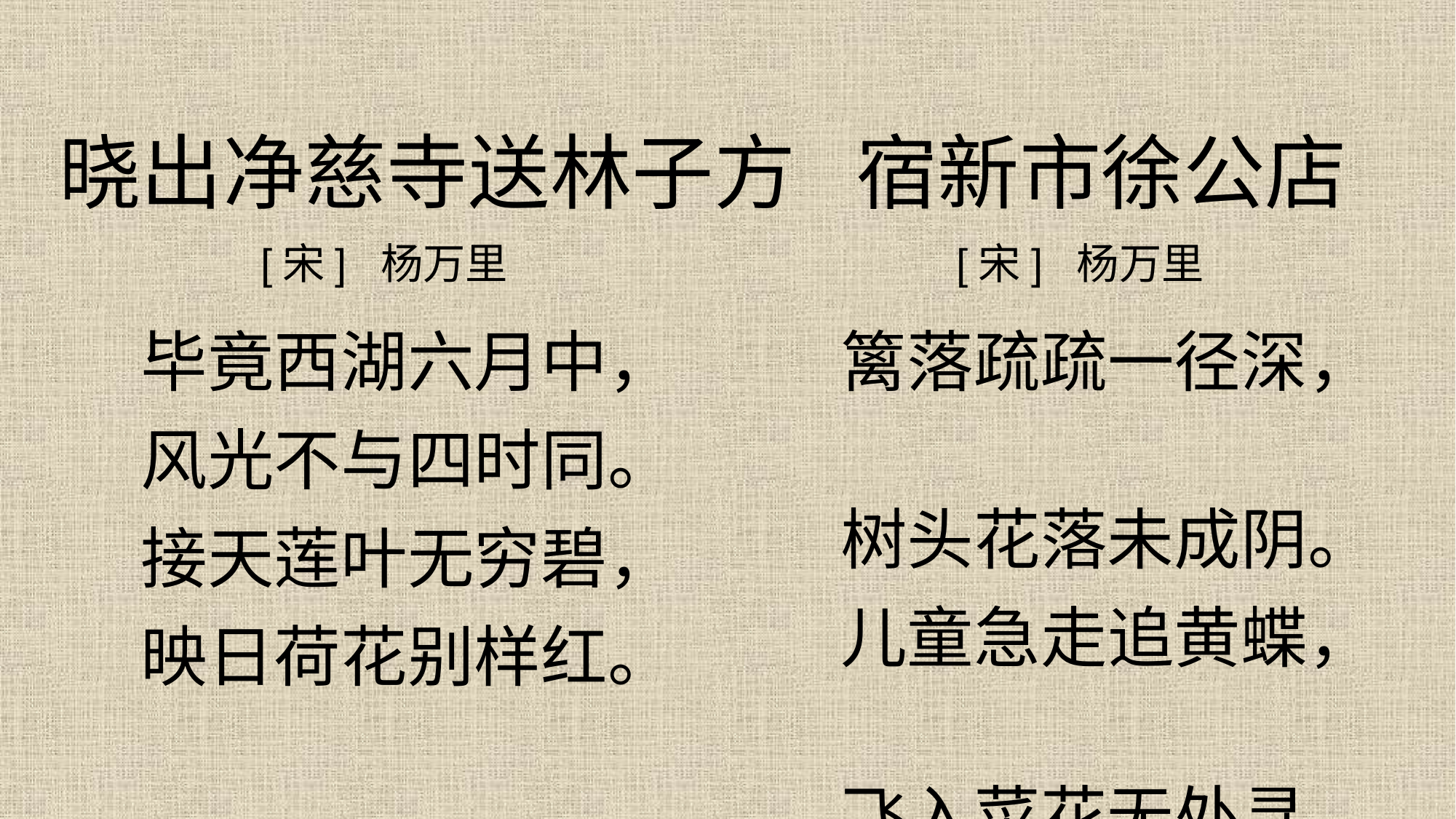

晓出净慈寺送林子方
宿新市徐公店
[宋]  杨万里
[宋]  杨万里
毕竟西湖六月中，

风光不与四时同。

接天莲叶无穷碧，

映日荷花别样红。
篱落疏疏一径深，

树头花落未成阴。

儿童急走追黄蝶，

飞入菜花无处寻。